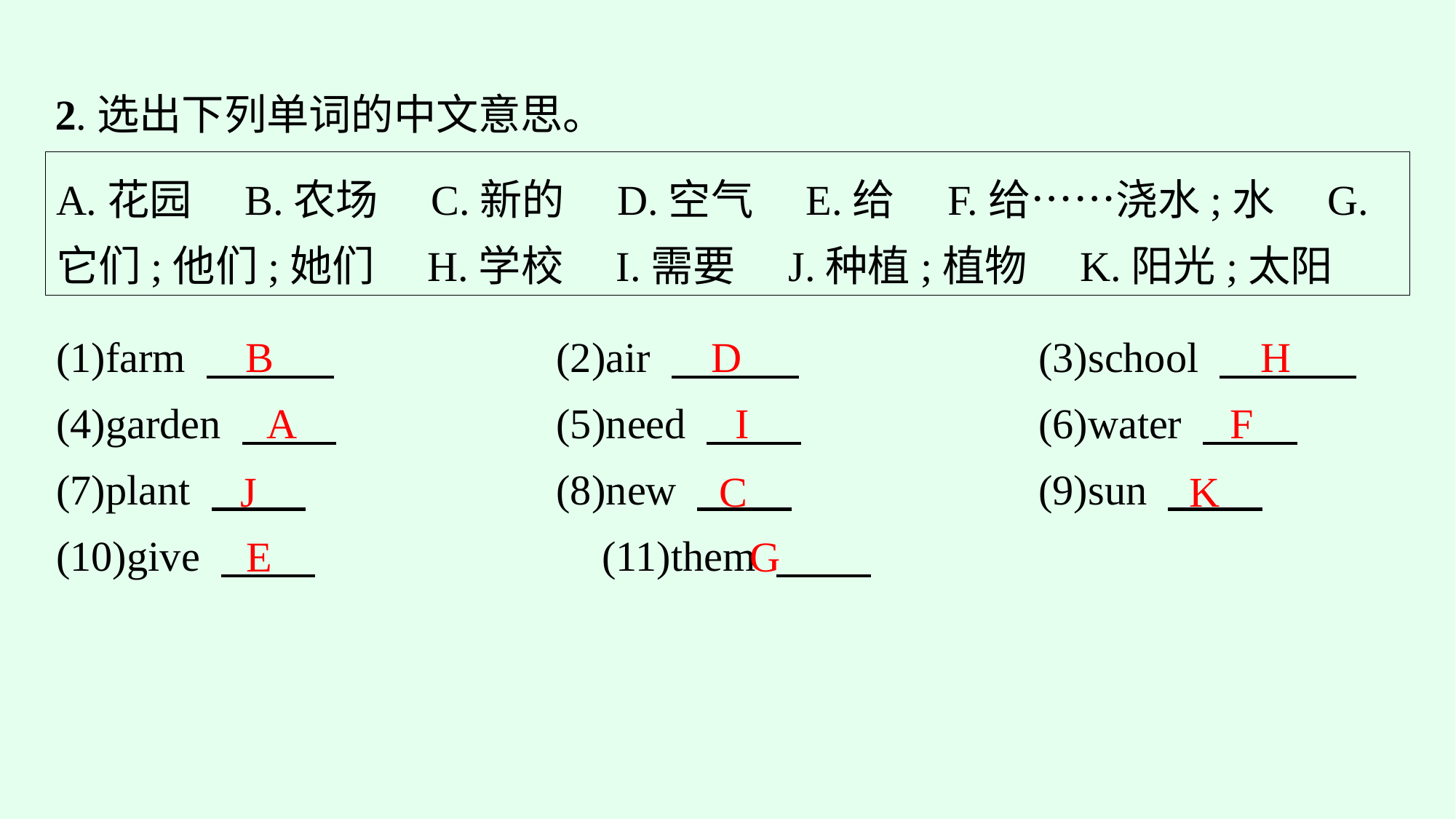

2.选出下列单词的中文意思。
A.花园　B.农场　C.新的　D.空气　E.给　F.给……浇水;水　G.它们;他们;她们　H.学校　I.需要　J.种植;植物　K.阳光;太阳
(1)farm 　　　　　		(2)air 　　　　　　		(3)school
(4)garden 　　 		(5)need 　　 			(6)water
(7)plant 　　 			(8)new 　　 			(9)sun
(10)give 　　 			(11)them
B
D
H
A
I
F
J
C
K
E
G